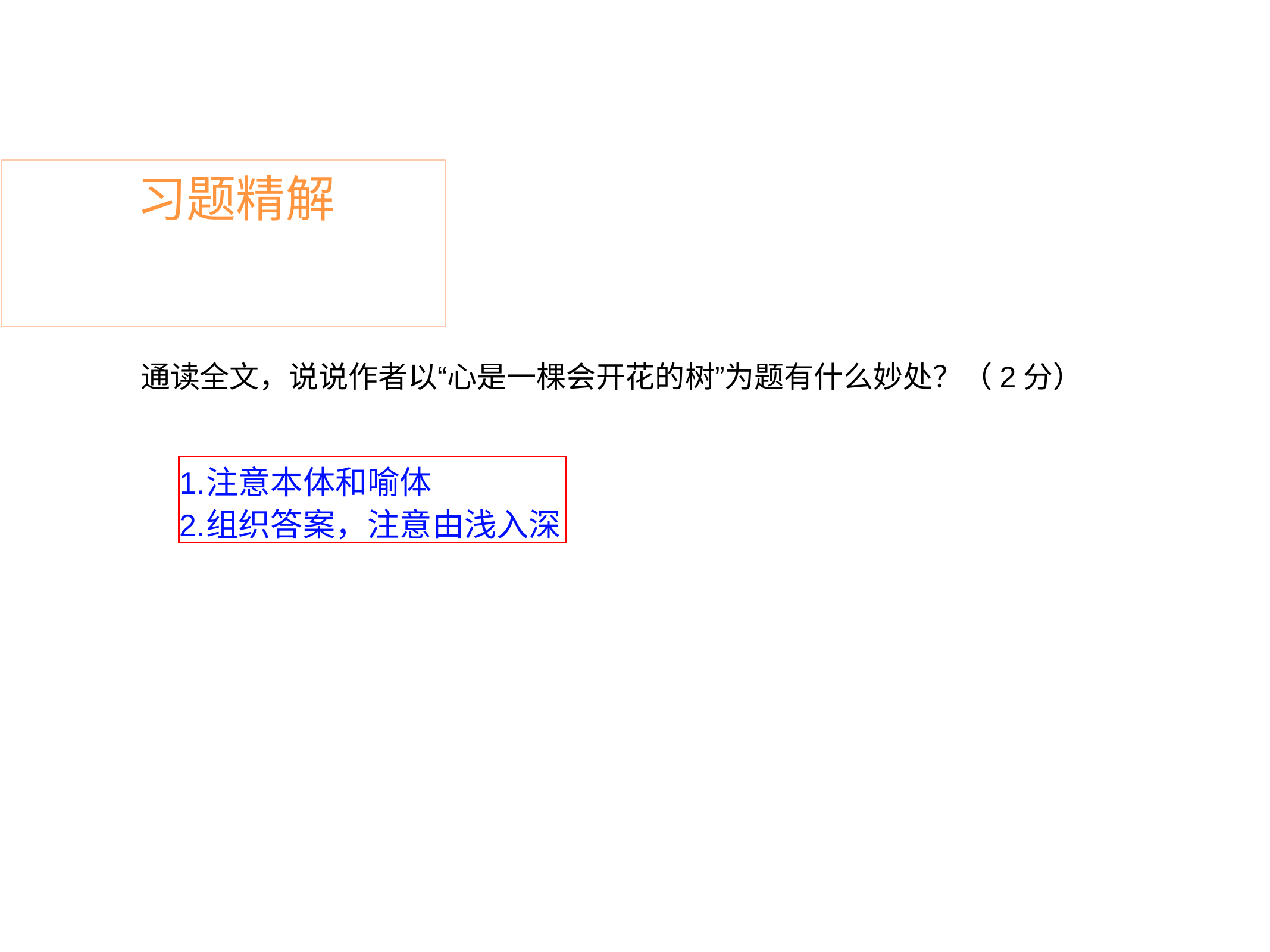

# 习题精解
通读全文，说说作者以“心是一棵会开花的树”为题有什么妙处？（2分）

注意本体和喻体
组织答案，注意由浅入深